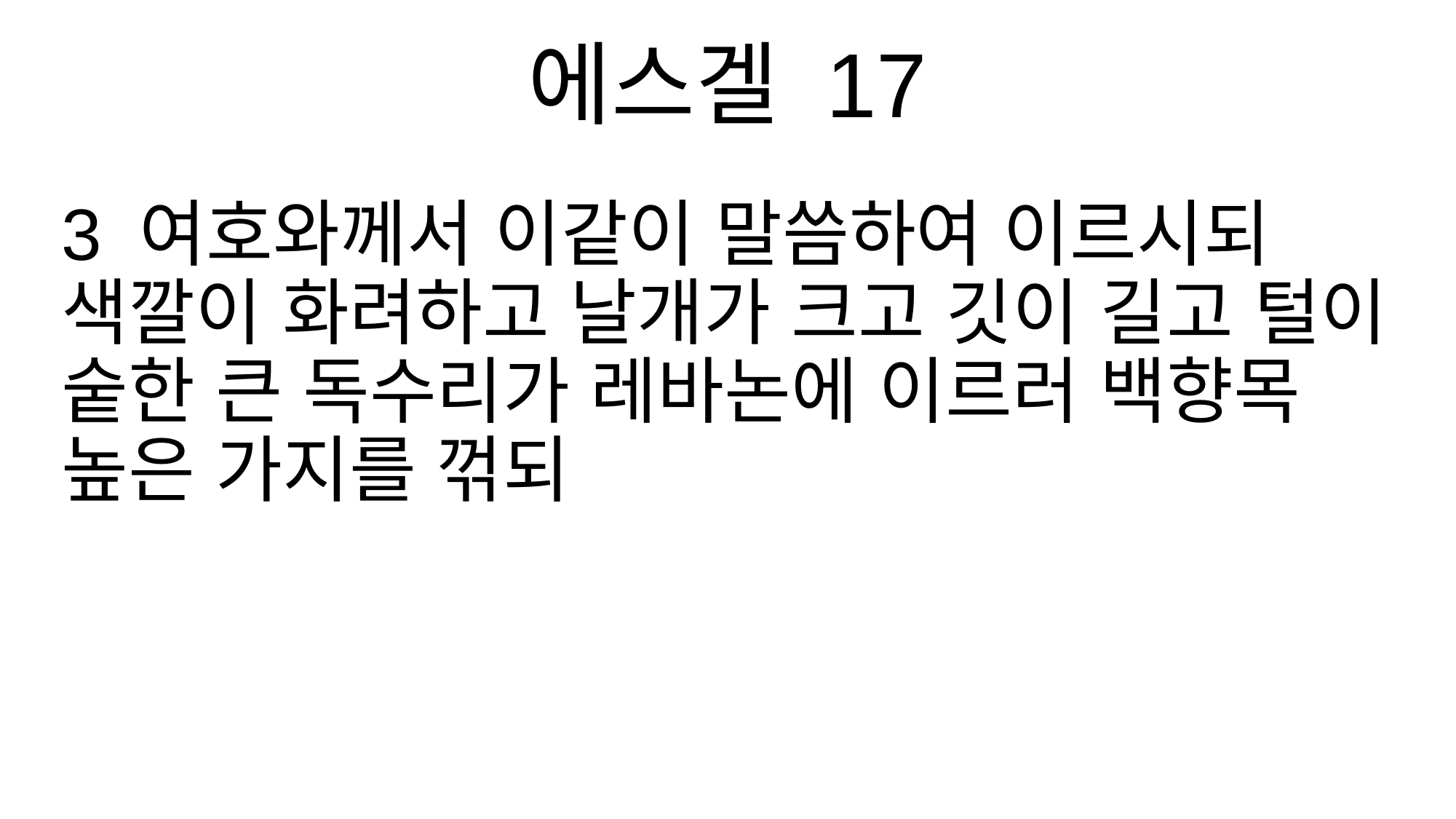

에스겔 17
3 여호와께서 이같이 말씀하여 이르시되 색깔이 화려하고 날개가 크고 깃이 길고 털이 숱한 큰 독수리가 레바논에 이르러 백향목 높은 가지를 꺾되